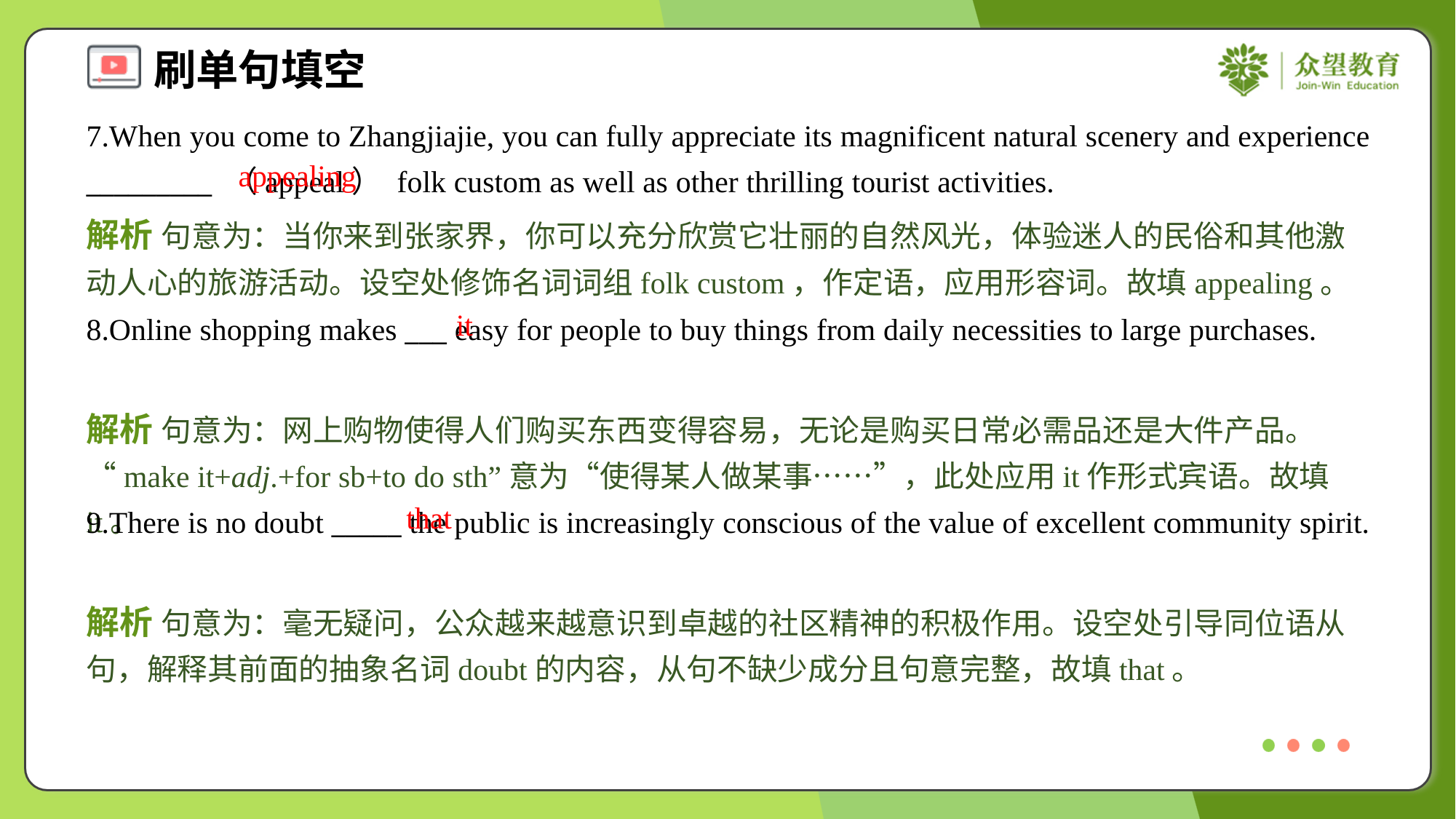

7.When you come to Zhangjiajie, you can fully appreciate its magnificent natural scenery and experience _________ （appeal） folk custom as well as other thrilling tourist activities.
appealing
解析 句意为：当你来到张家界，你可以充分欣赏它壮丽的自然风光，体验迷人的民俗和其他激动人心的旅游活动。设空处修饰名词词组folk custom，作定语，应用形容词。故填appealing。
it
8.Online shopping makes ___ easy for people to buy things from daily necessities to large purchases.
解析 句意为：网上购物使得人们购买东西变得容易，无论是购买日常必需品还是大件产品。“make it+adj.+for sb+to do sth”意为“使得某人做某事……”，此处应用it作形式宾语。故填it。
that
9.There is no doubt _____ the public is increasingly conscious of the value of excellent community spirit.
解析 句意为：毫无疑问，公众越来越意识到卓越的社区精神的积极作用。设空处引导同位语从句，解释其前面的抽象名词doubt的内容，从句不缺少成分且句意完整，故填that。